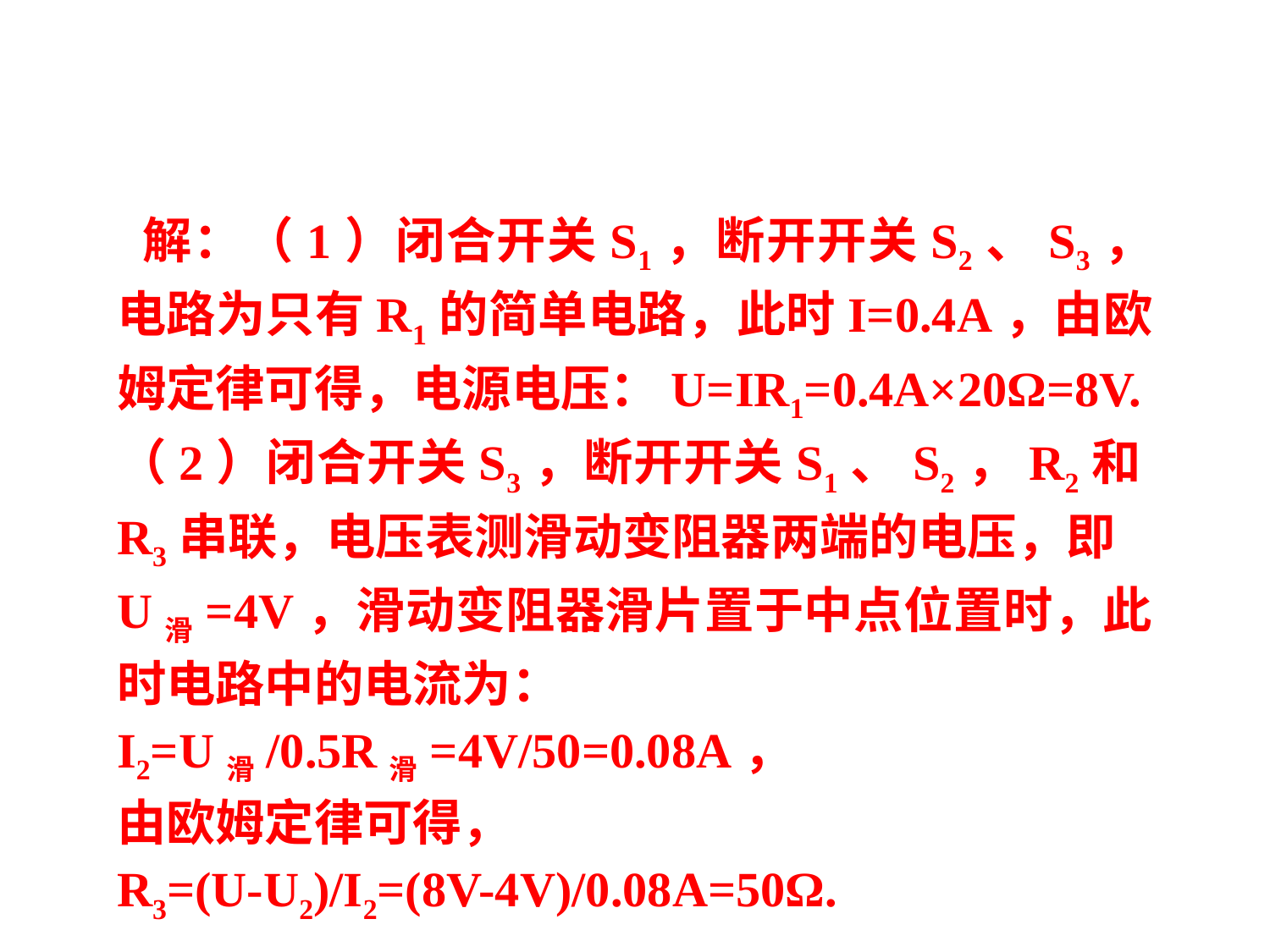

解：（1）闭合开关S1，断开开关S2、S3，电路为只有R1的简单电路，此时I=0.4A，由欧姆定律可得，电源电压：U=IR1=0.4A×20Ω=8V.
（2）闭合开关S3，断开开关S1、S2，R2和R3串联，电压表测滑动变阻器两端的电压，即
U滑=4V，滑动变阻器滑片置于中点位置时，此时电路中的电流为：
I2=U滑/0.5R滑=4V/50=0.08A，
由欧姆定律可得，
R3=(U-U2)/I2=(8V-4V)/0.08A=50Ω.